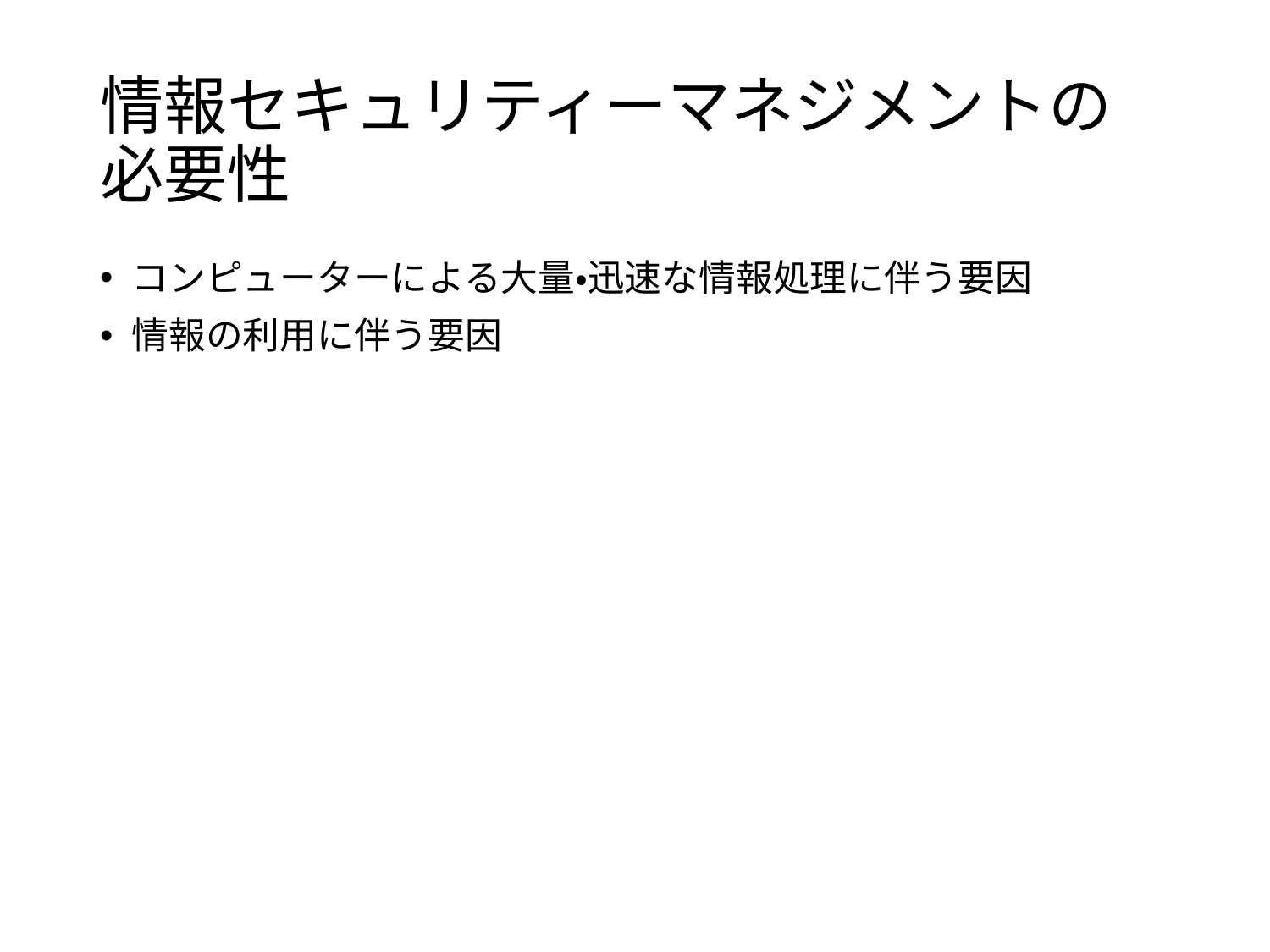

# 情報セキュリティーマネジメントの必要性
コンピューターによる大量・迅速な情報処理に伴う要因
情報の利用に伴う要因